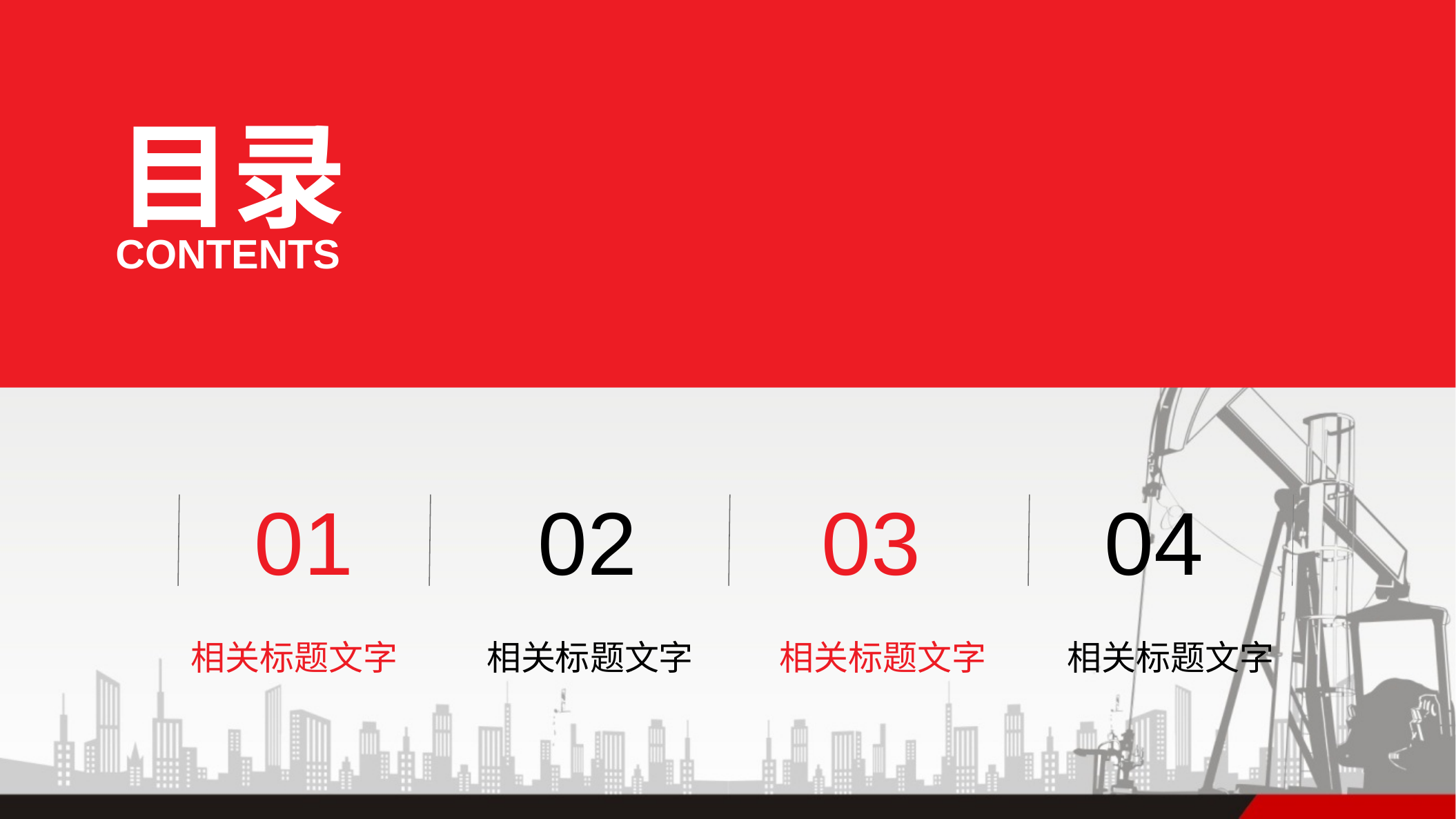

目录
CONTENTS
01
02
03
04
相关标题文字
相关标题文字
相关标题文字
相关标题文字